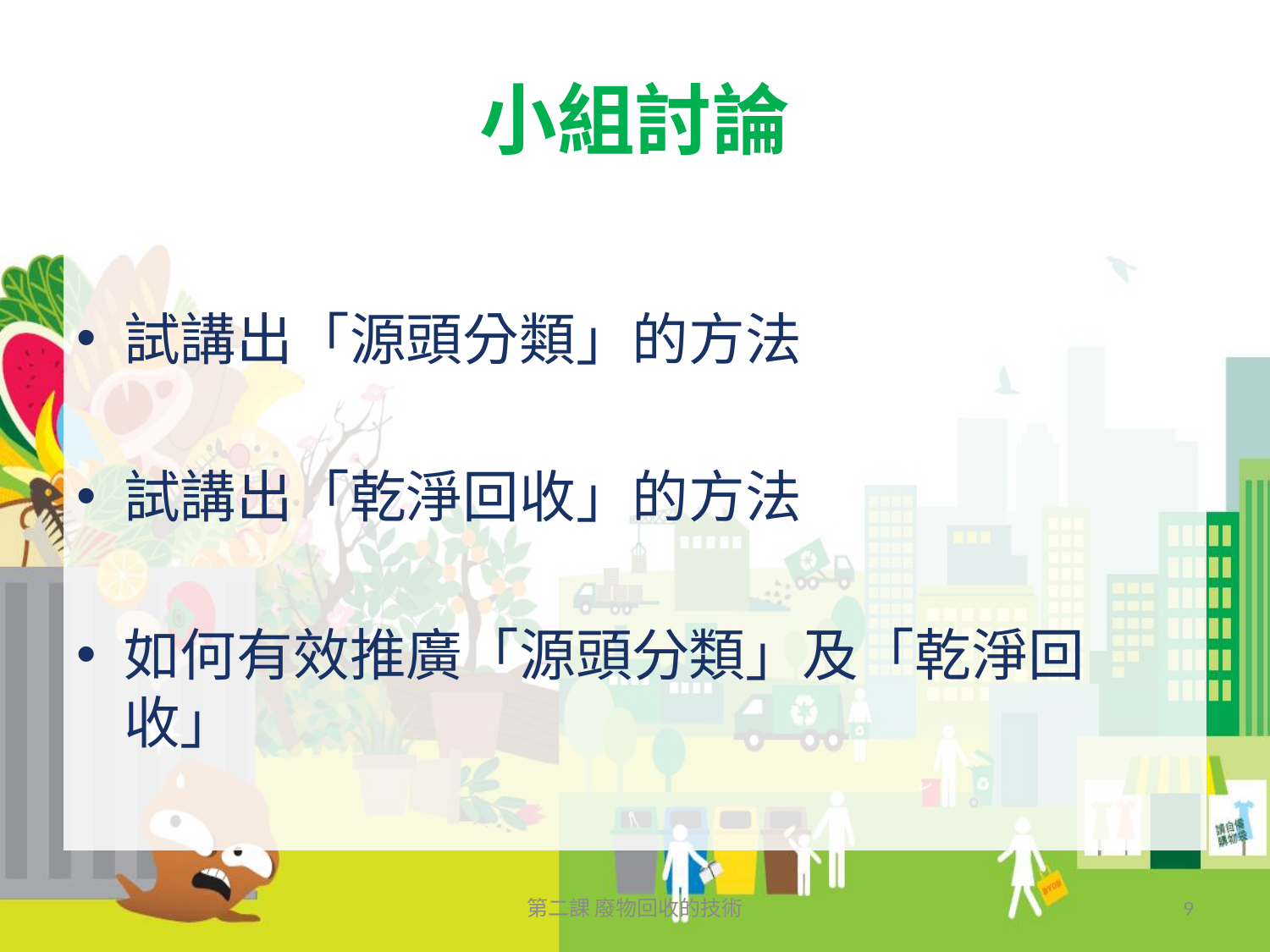

# 小組討論

試講出「源頭分類」的方法

試講出「乾淨回收」的方法

如何有效推廣「源頭分類」及「乾淨回收」
第二課 廢物回收的技術
9